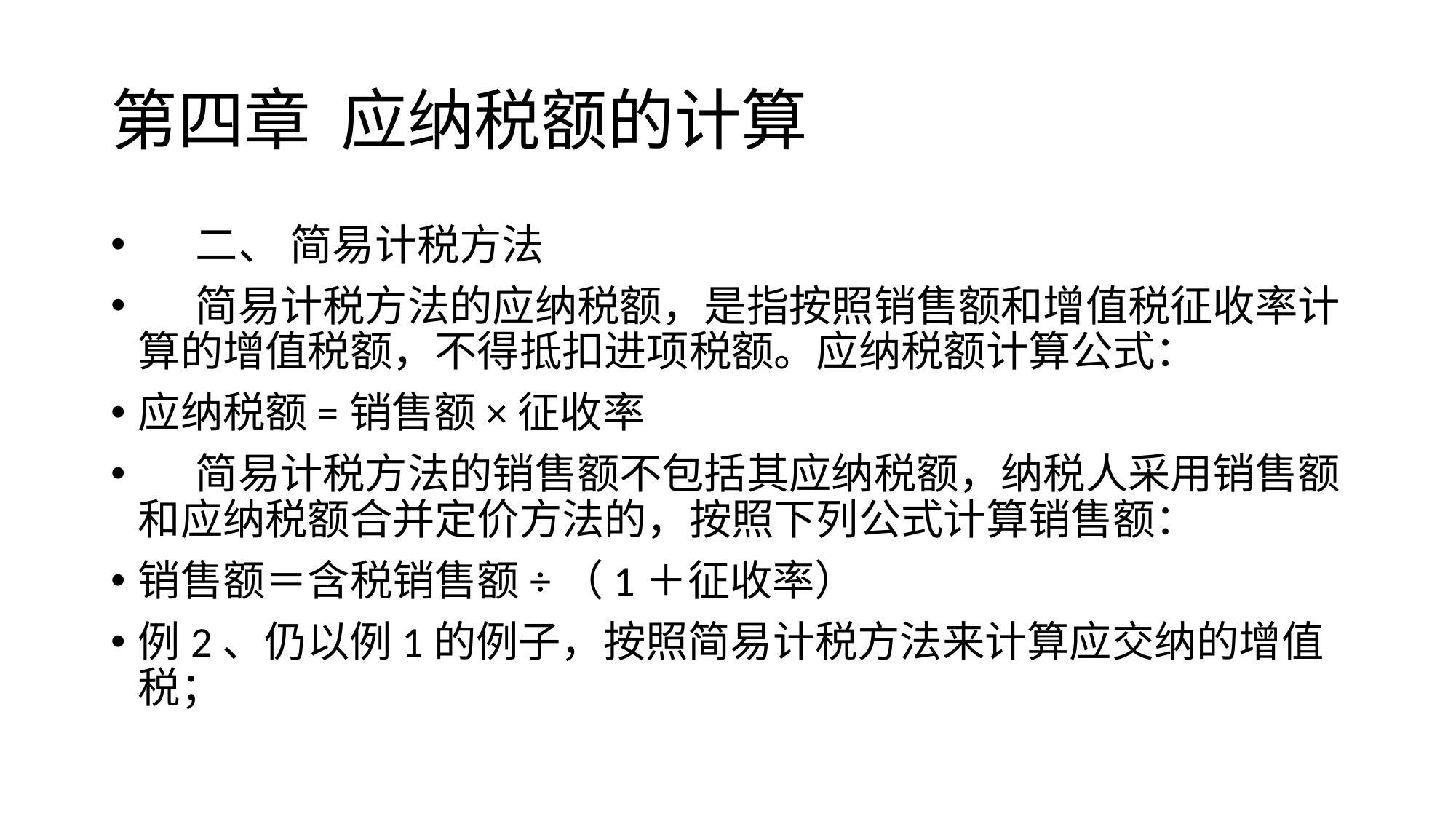

# 第四章  应纳税额的计算
     二、 简易计税方法
     简易计税方法的应纳税额，是指按照销售额和增值税征收率计算的增值税额，不得抵扣进项税额。应纳税额计算公式：
应纳税额=销售额×征收率
     简易计税方法的销售额不包括其应纳税额，纳税人采用销售额和应纳税额合并定价方法的，按照下列公式计算销售额：
销售额＝含税销售额÷（1＋征收率）
例2、仍以例1的例子，按照简易计税方法来计算应交纳的增值税；